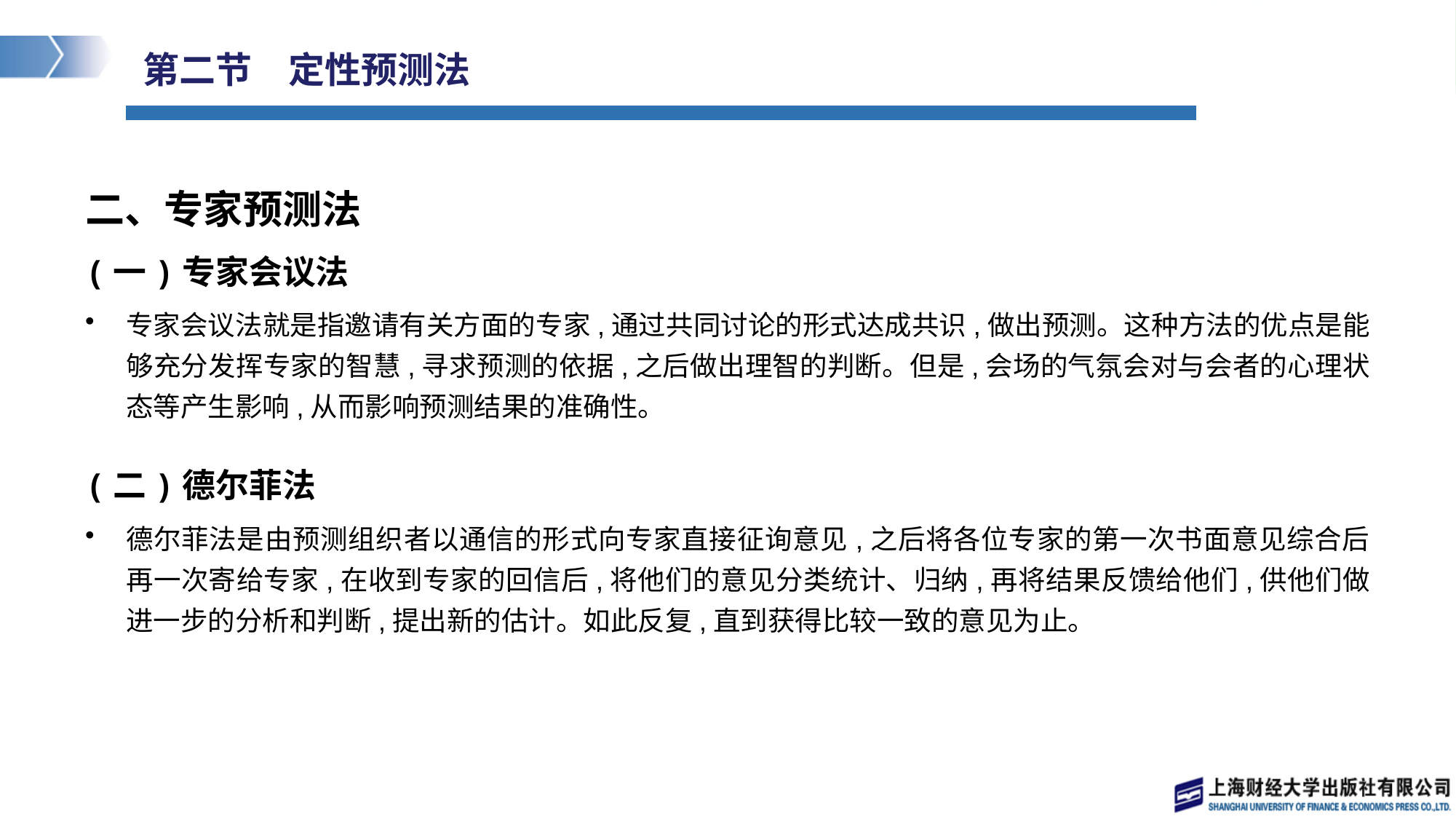

# 第二节　定性预测法
二、专家预测法
(一)专家会议法
专家会议法就是指邀请有关方面的专家,通过共同讨论的形式达成共识,做出预测。这种方法的优点是能够充分发挥专家的智慧,寻求预测的依据,之后做出理智的判断。但是,会场的气氛会对与会者的心理状态等产生影响,从而影响预测结果的准确性。
(二)德尔菲法
德尔菲法是由预测组织者以通信的形式向专家直接征询意见,之后将各位专家的第一次书面意见综合后再一次寄给专家,在收到专家的回信后,将他们的意见分类统计、归纳,再将结果反馈给他们,供他们做进一步的分析和判断,提出新的估计。如此反复,直到获得比较一致的意见为止。